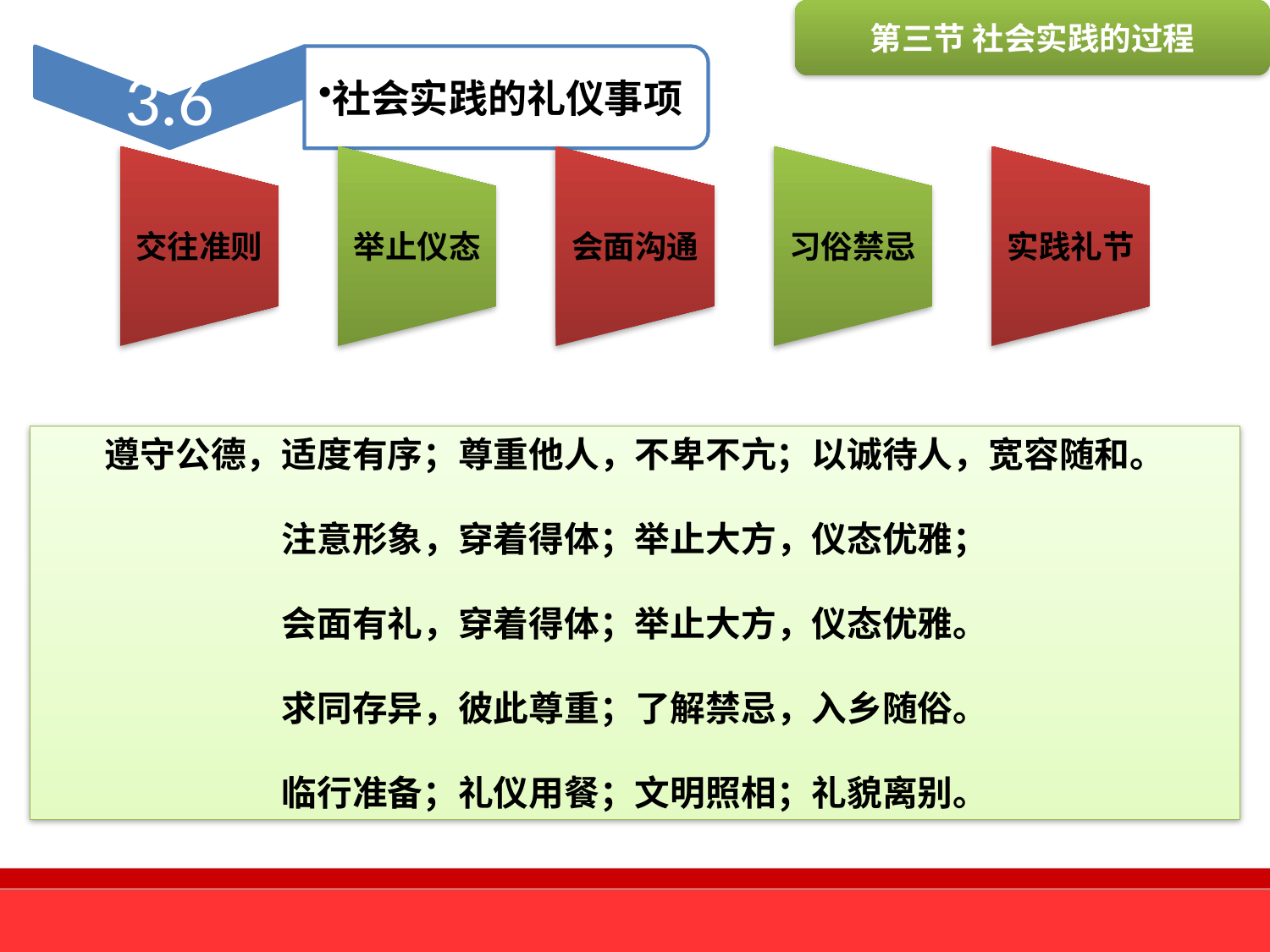

第三节 社会实践的过程
社会实践的礼仪事项
3.6
交往准则
习俗禁忌
实践礼节
举止仪态
会面沟通
遵守公德，适度有序；尊重他人，不卑不亢；以诚待人，宽容随和。

注意形象，穿着得体；举止大方，仪态优雅；

会面有礼，穿着得体；举止大方，仪态优雅。

求同存异，彼此尊重；了解禁忌，入乡随俗。

临行准备；礼仪用餐；文明照相；礼貌离别。